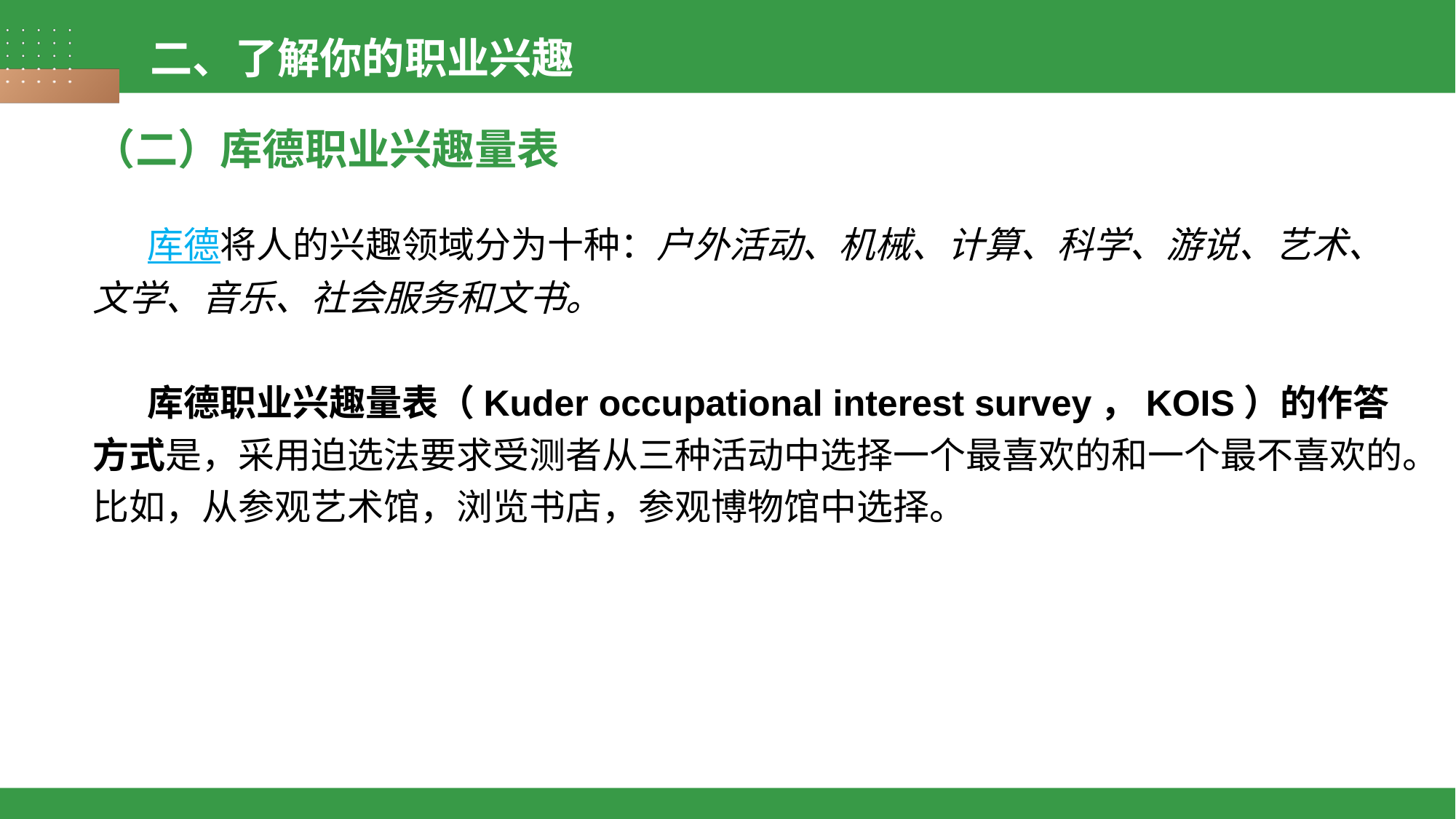

二、了解你的职业兴趣
（二）库德职业兴趣量表
库德将人的兴趣领域分为十种：户外活动、机械、计算、科学、游说、艺术、文学、音乐、社会服务和文书。

库德职业兴趣量表（Kuder occupational interest survey，KOIS）的作答方式是，采用迫选法要求受测者从三种活动中选择一个最喜欢的和一个最不喜欢的。比如，从参观艺术馆，浏览书店，参观博物馆中选择。